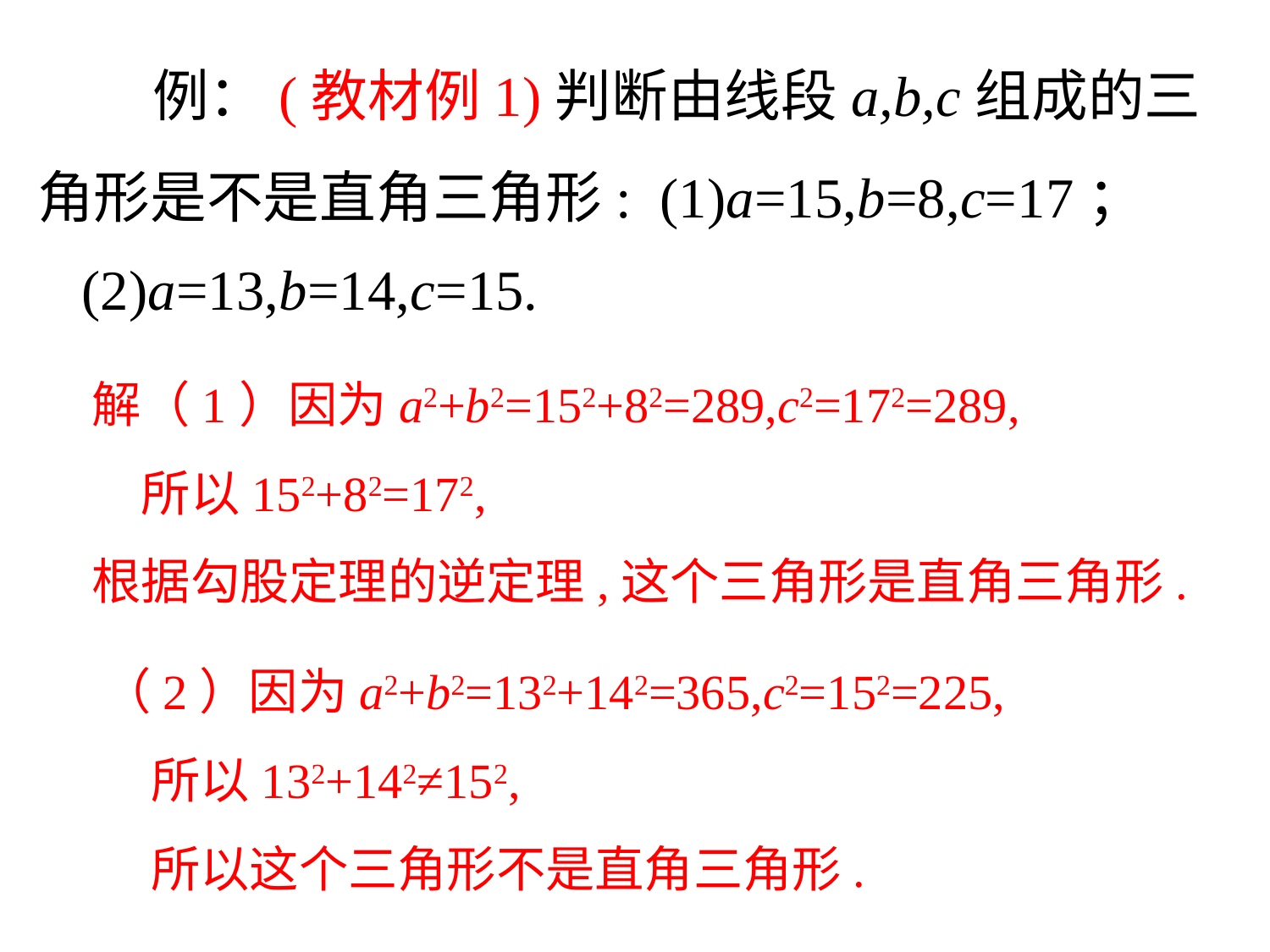

例：(教材例1)判断由线段a,b,c组成的三角形是不是直角三角形:  (1)a=15,b=8,c=17；
(2)a=13,b=14,c=15.
解（1）因为a2+b2=152+82=289,c2=172=289,
　所以152+82=172,
根据勾股定理的逆定理,这个三角形是直角三角形.
（2）因为a2+b2=132+142=365,c2=152=225,
　所以132+142≠152,
　所以这个三角形不是直角三角形.